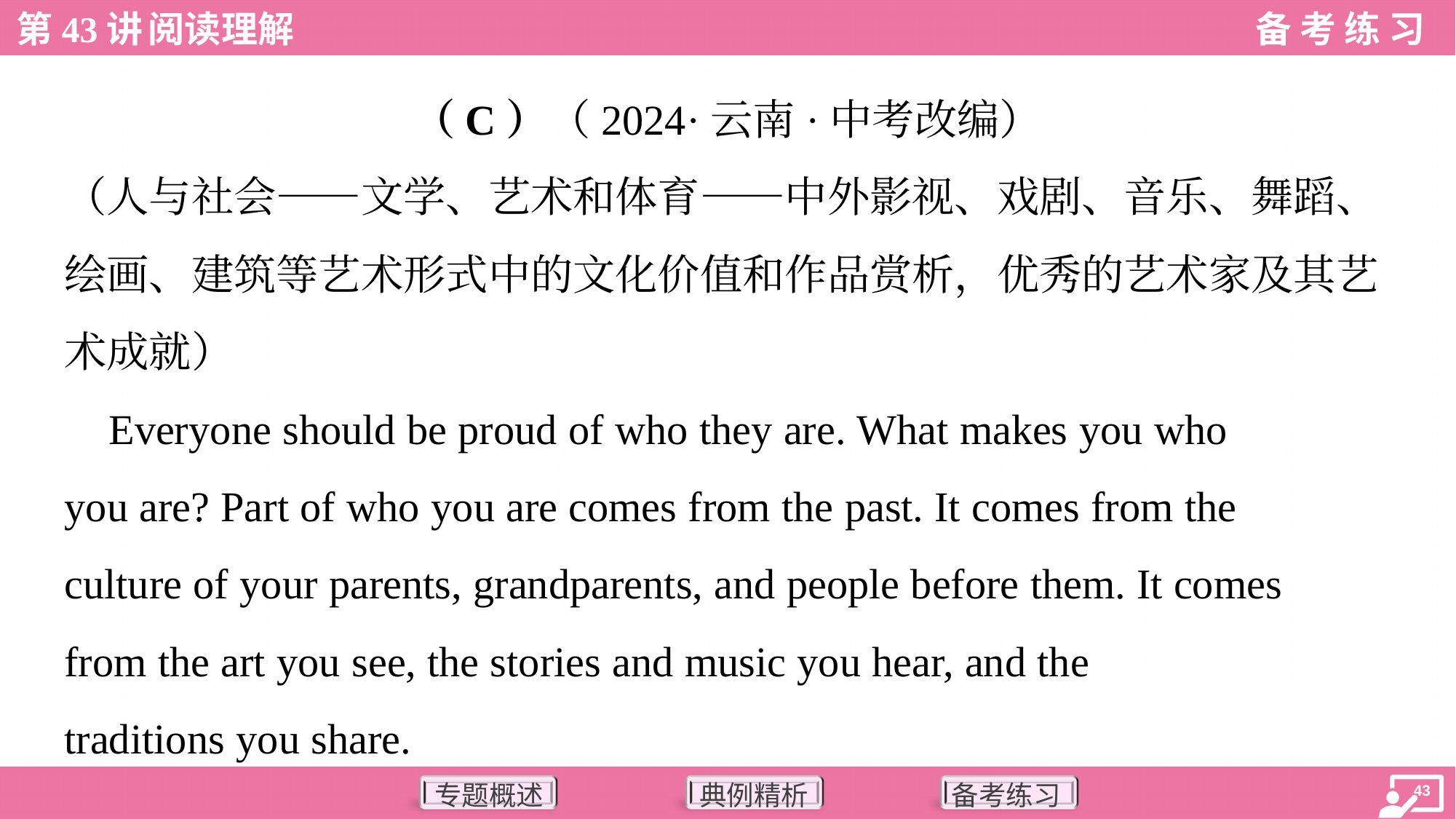

（C）（2024·云南·中考改编）
（人与社会——文学、艺术和体育——中外影视、戏剧、音乐、舞蹈、
绘画、建筑等艺术形式中的文化价值和作品赏析，优秀的艺术家及其艺
术成就）
    Everyone should be proud of who they are. What makes you who
you are? Part of who you are comes from the past. It comes from the
culture of your parents, grandparents, and people before them. It comes
from the art you see, the stories and music you hear, and the
traditions you share.